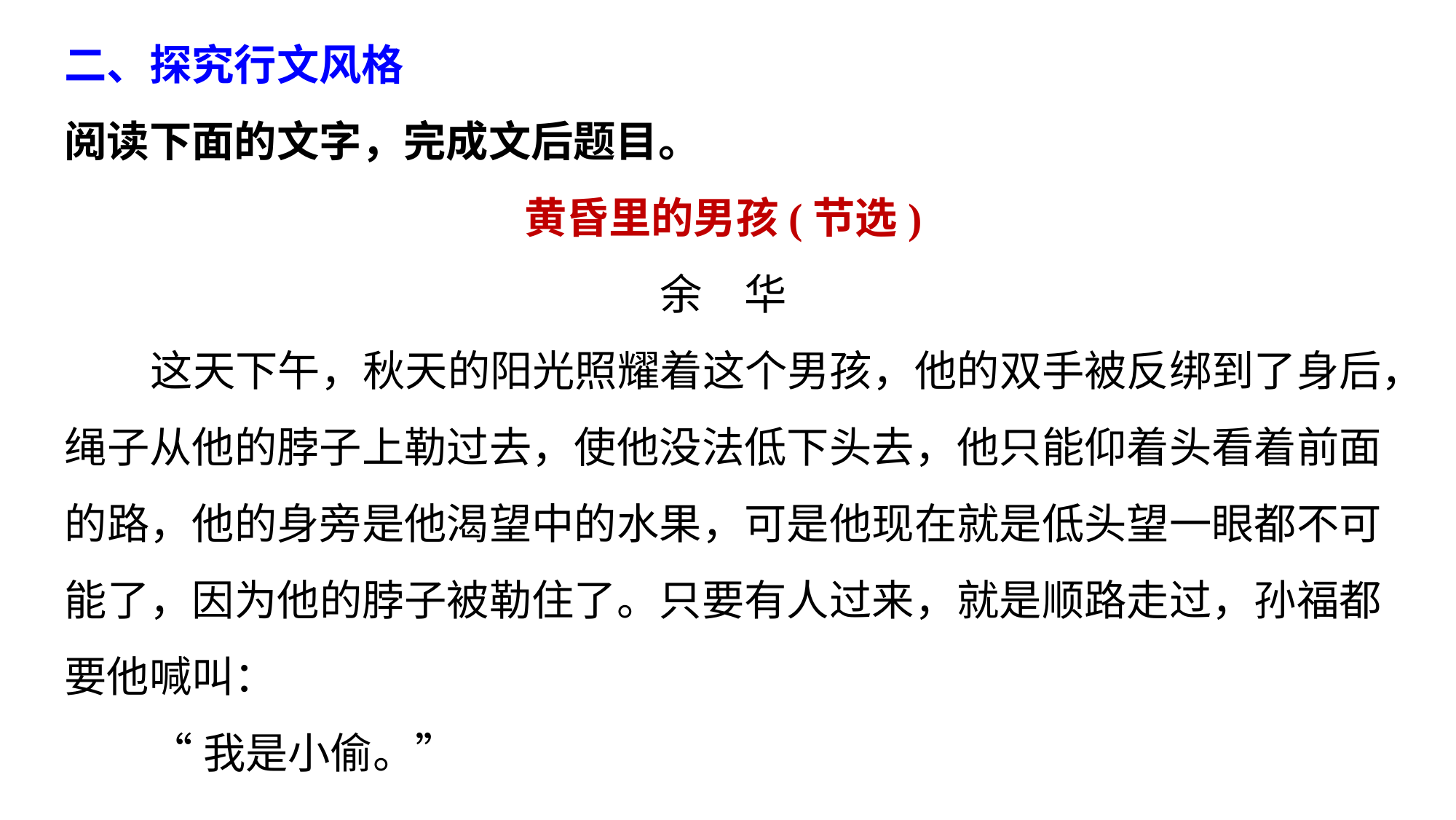

二、探究行文风格
阅读下面的文字，完成文后题目。
黄昏里的男孩(节选)
余　华
这天下午，秋天的阳光照耀着这个男孩，他的双手被反绑到了身后，绳子从他的脖子上勒过去，使他没法低下头去，他只能仰着头看着前面的路，他的身旁是他渴望中的水果，可是他现在就是低头望一眼都不可能了，因为他的脖子被勒住了。只要有人过来，就是顺路走过，孙福都要他喊叫：
“我是小偷。”